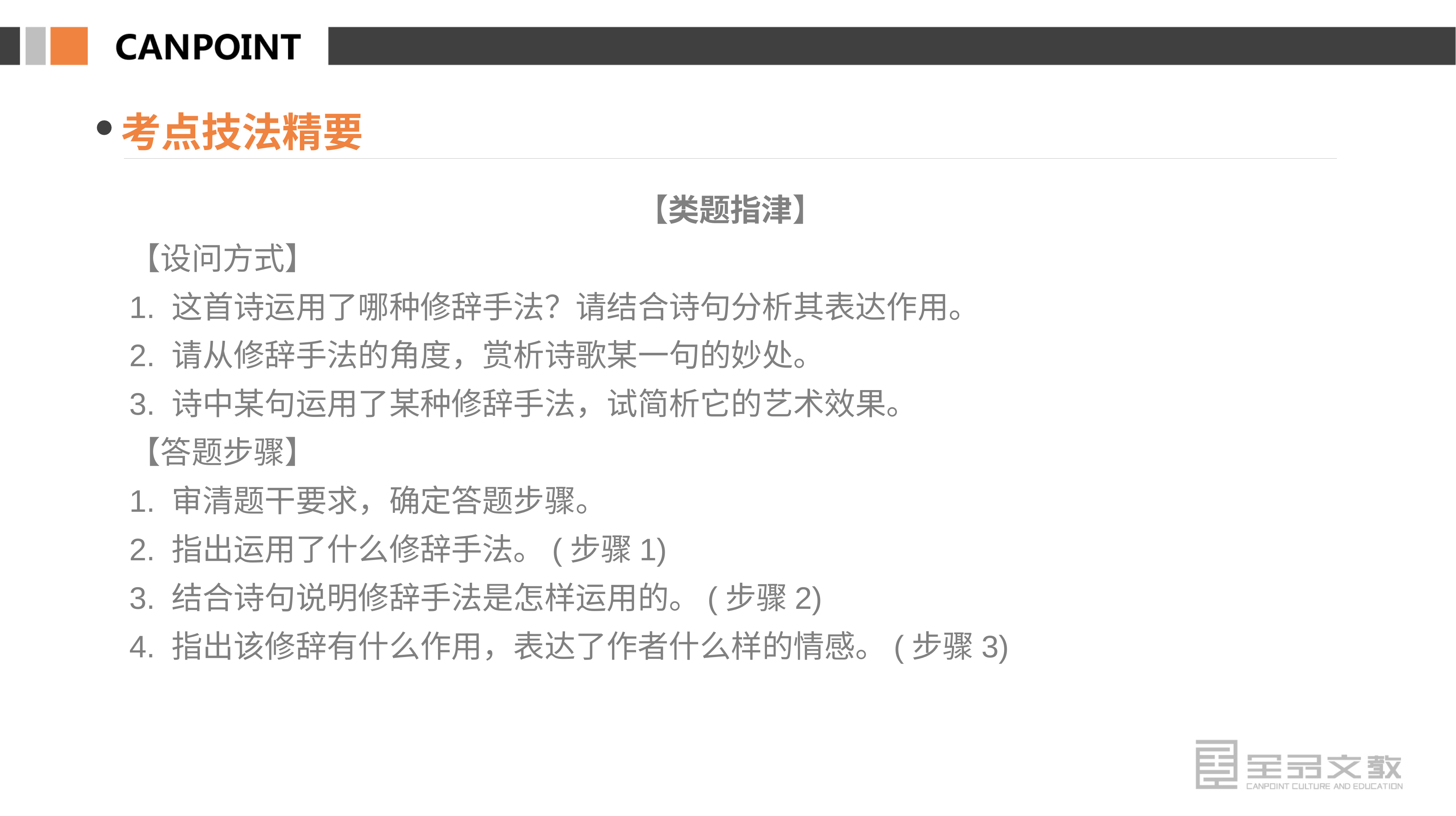

考点技法精要

【类题指津】
【设问方式】
1. 这首诗运用了哪种修辞手法？请结合诗句分析其表达作用。
2. 请从修辞手法的角度，赏析诗歌某一句的妙处。
3. 诗中某句运用了某种修辞手法，试简析它的艺术效果。
【答题步骤】
1. 审清题干要求，确定答题步骤。
2. 指出运用了什么修辞手法。(步骤1)
3. 结合诗句说明修辞手法是怎样运用的。(步骤2)
4. 指出该修辞有什么作用，表达了作者什么样的情感。(步骤3)